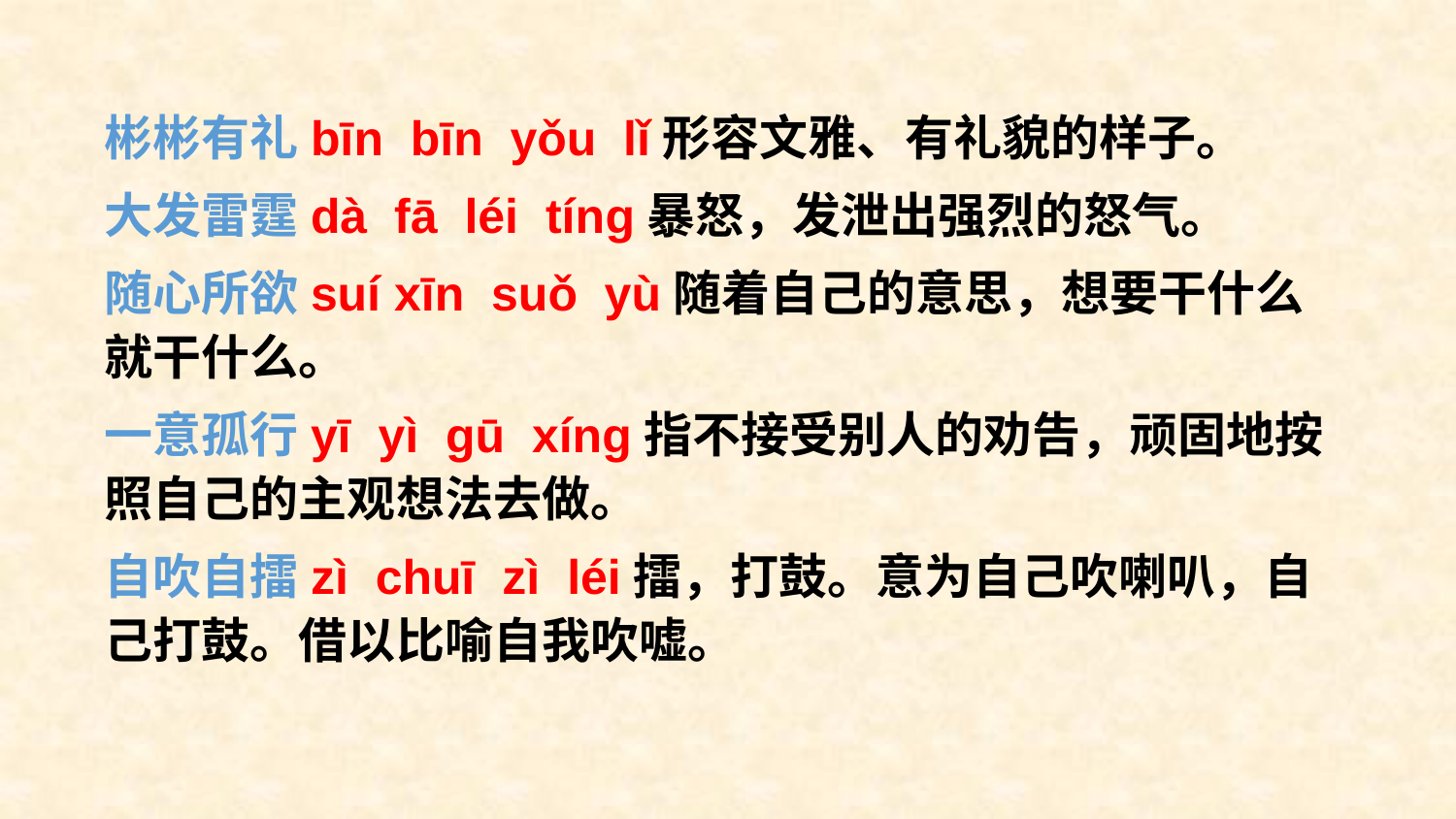

彬彬有礼bīn  bīn  yǒu  lǐ形容文雅、有礼貌的样子。
大发雷霆dà  fā  léi  tínɡ暴怒，发泄出强烈的怒气。
随心所欲suí xīn  suǒ  yù随着自己的意思，想要干什么就干什么。
一意孤行yī  yì  ɡū  xínɡ指不接受别人的劝告，顽固地按照自己的主观想法去做。
自吹自擂zì  chuī  zì  léi擂，打鼓。意为自己吹喇叭，自己打鼓。借以比喻自我吹嘘。